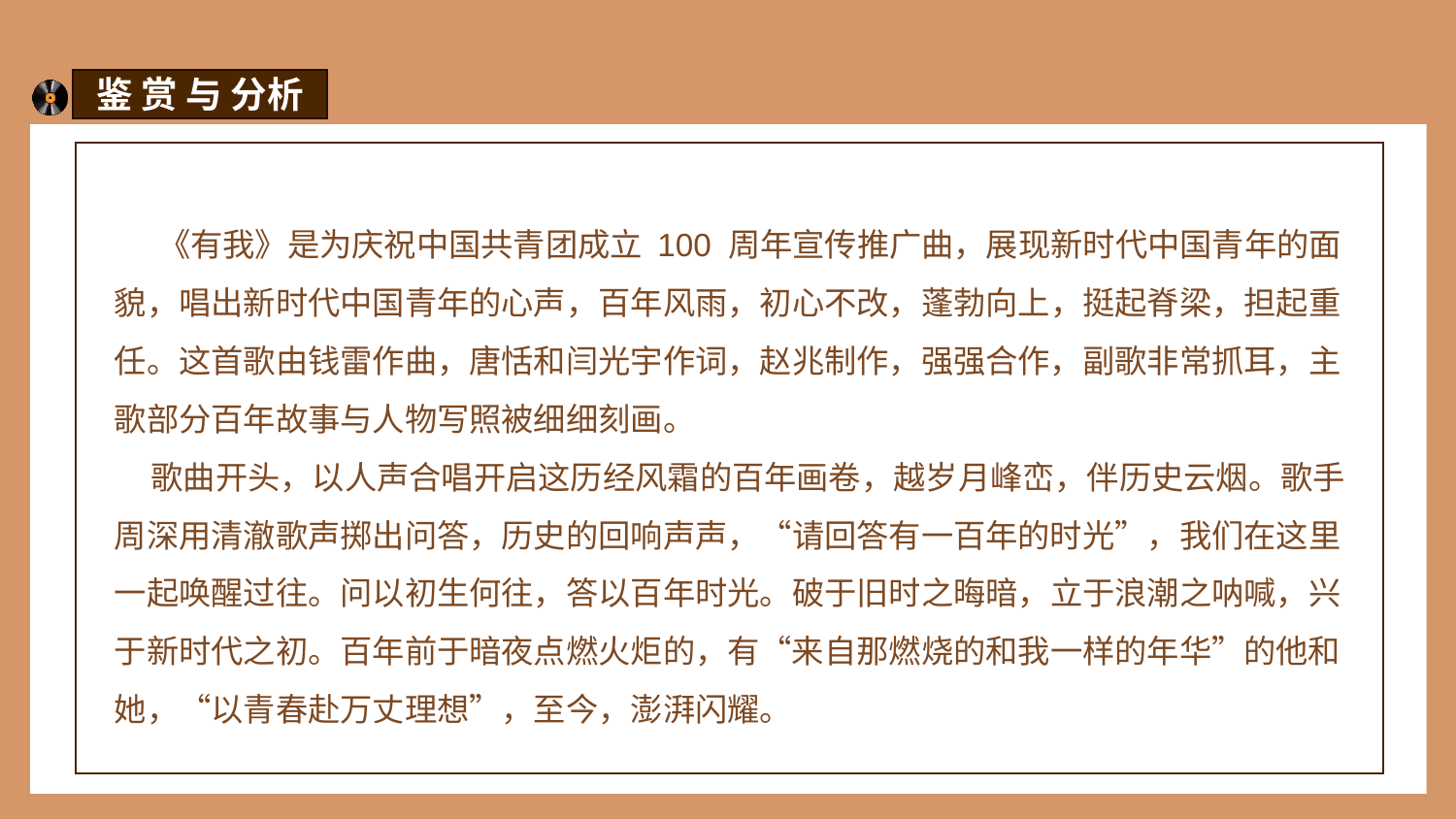

鉴 赏 与 分析

     《有我》是为庆祝中国共青团成立 100 周年宣传推广曲，展现新时代中国青年的面貌，唱出新时代中国青年的心声，百年风雨，初心不改，蓬勃向上，挺起脊梁，担起重任。这首歌由钱雷作曲，唐恬和闫光宇作词，赵兆制作，强强合作，副歌非常抓耳，主歌部分百年故事与人物写照被细细刻画。
    歌曲开头，以人声合唱开启这历经风霜的百年画卷，越岁月峰峦，伴历史云烟。歌手周深用清澈歌声掷出问答，历史的回响声声，“请回答有一百年的时光”，我们在这里一起唤醒过往。问以初生何往，答以百年时光。破于旧时之晦暗，立于浪潮之呐喊，兴于新时代之初。百年前于暗夜点燃火炬的，有“来自那燃烧的和我一样的年华”的他和她，“以青春赴万丈理想”，至今，澎湃闪耀。